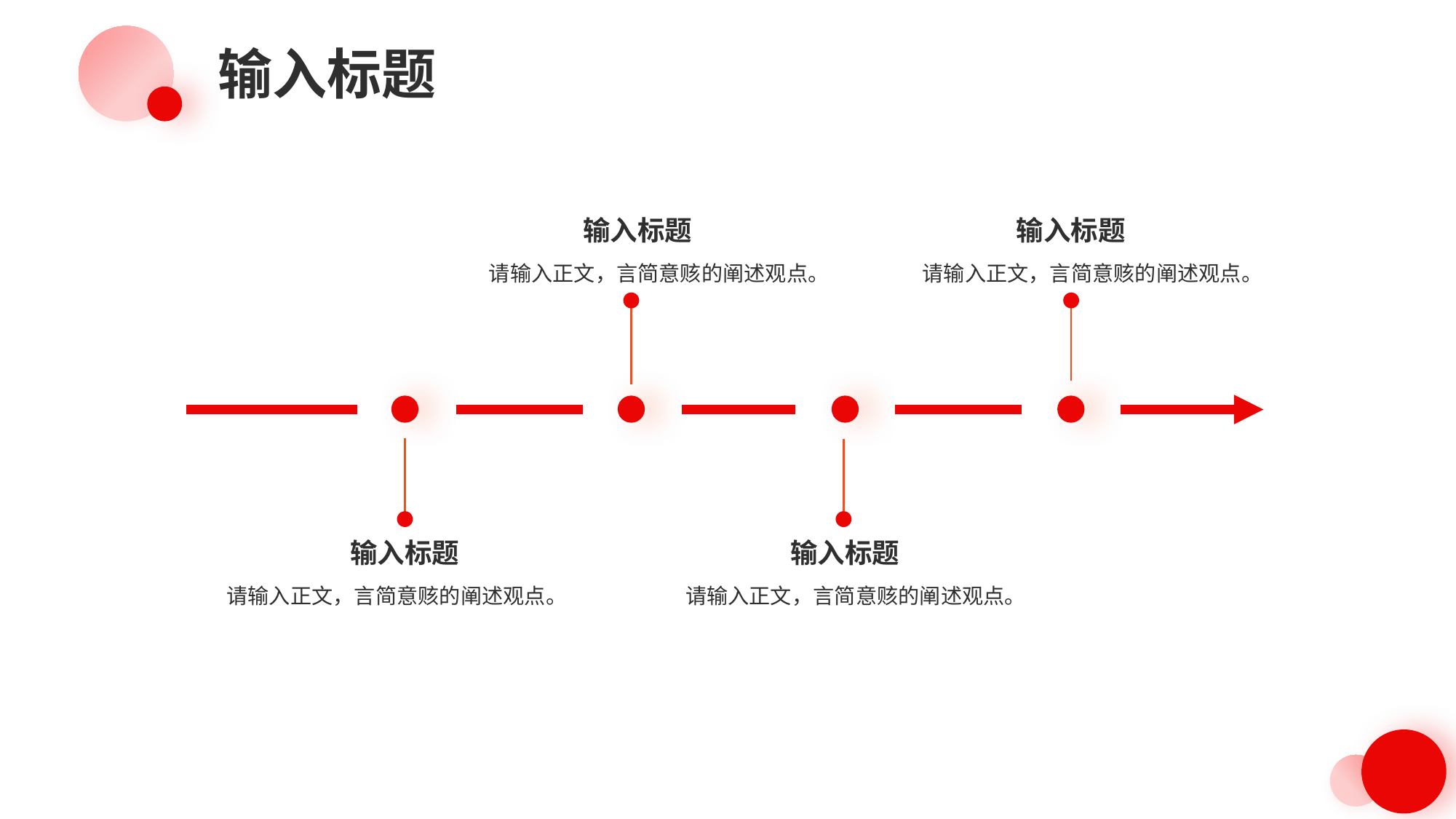

输入标题
输入标题
请输入正文，言简意赅的阐述观点。
输入标题
请输入正文，言简意赅的阐述观点。

输入标题
请输入正文，言简意赅的阐述观点。
输入标题
请输入正文，言简意赅的阐述观点。